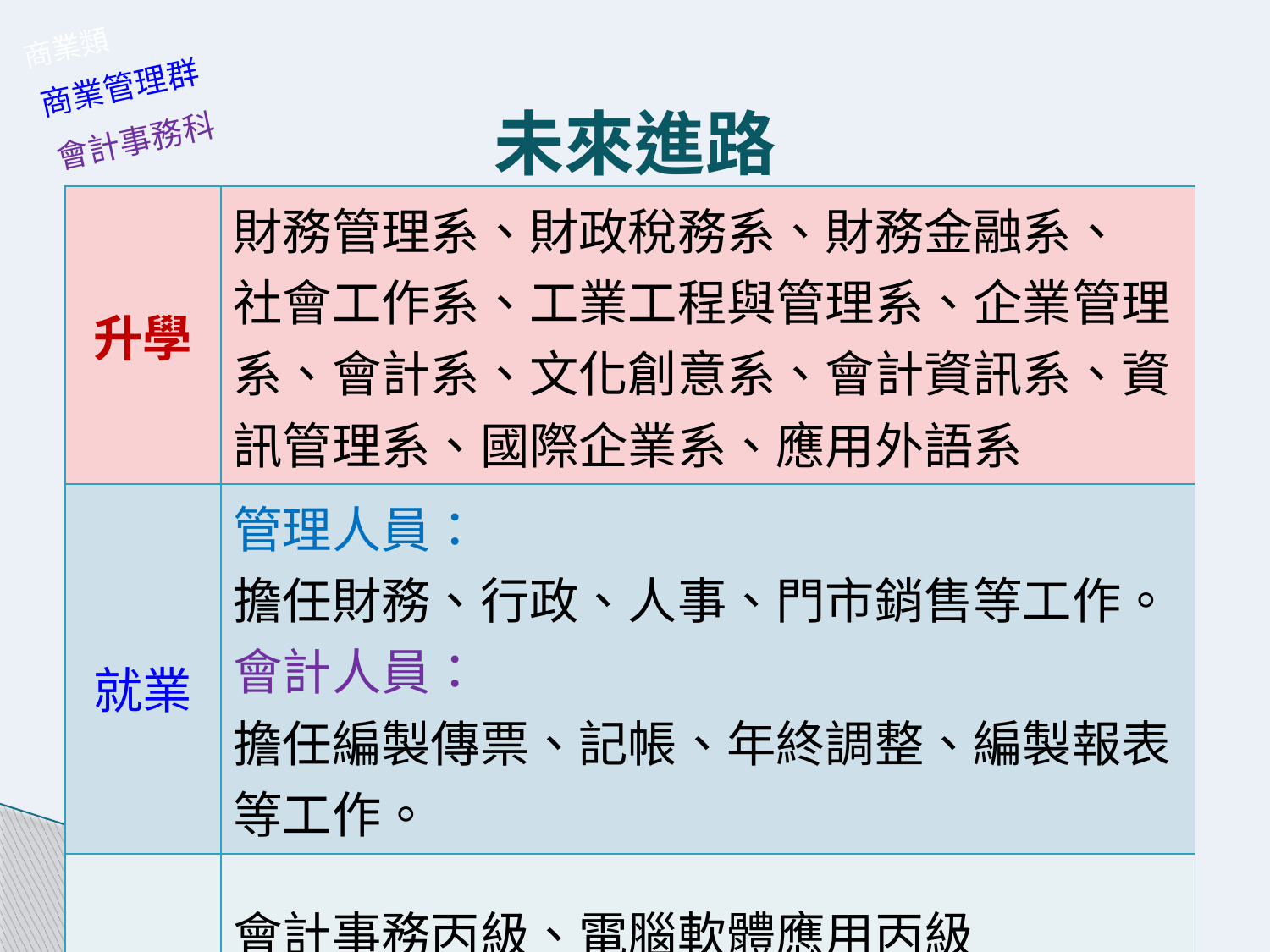

商業類

商業管理群
未來進路
會計事務科
| 升學 | 財務管理系、財政稅務系、財務金融系、 社會工作系、工業工程與管理系、企業管理系、會計系、文化創意系、會計資訊系、資訊管理系、國際企業系、應用外語系 |
| --- | --- |
| 就業 | 管理人員： 擔任財務、行政、人事、門市銷售等工作。 會計人員： 擔任編製傳票、記帳、年終調整、編製報表等工作。 |
| 證照 | 會計事務丙級、電腦軟體應用丙級 會計事務乙級、電腦軟體應用乙級 |